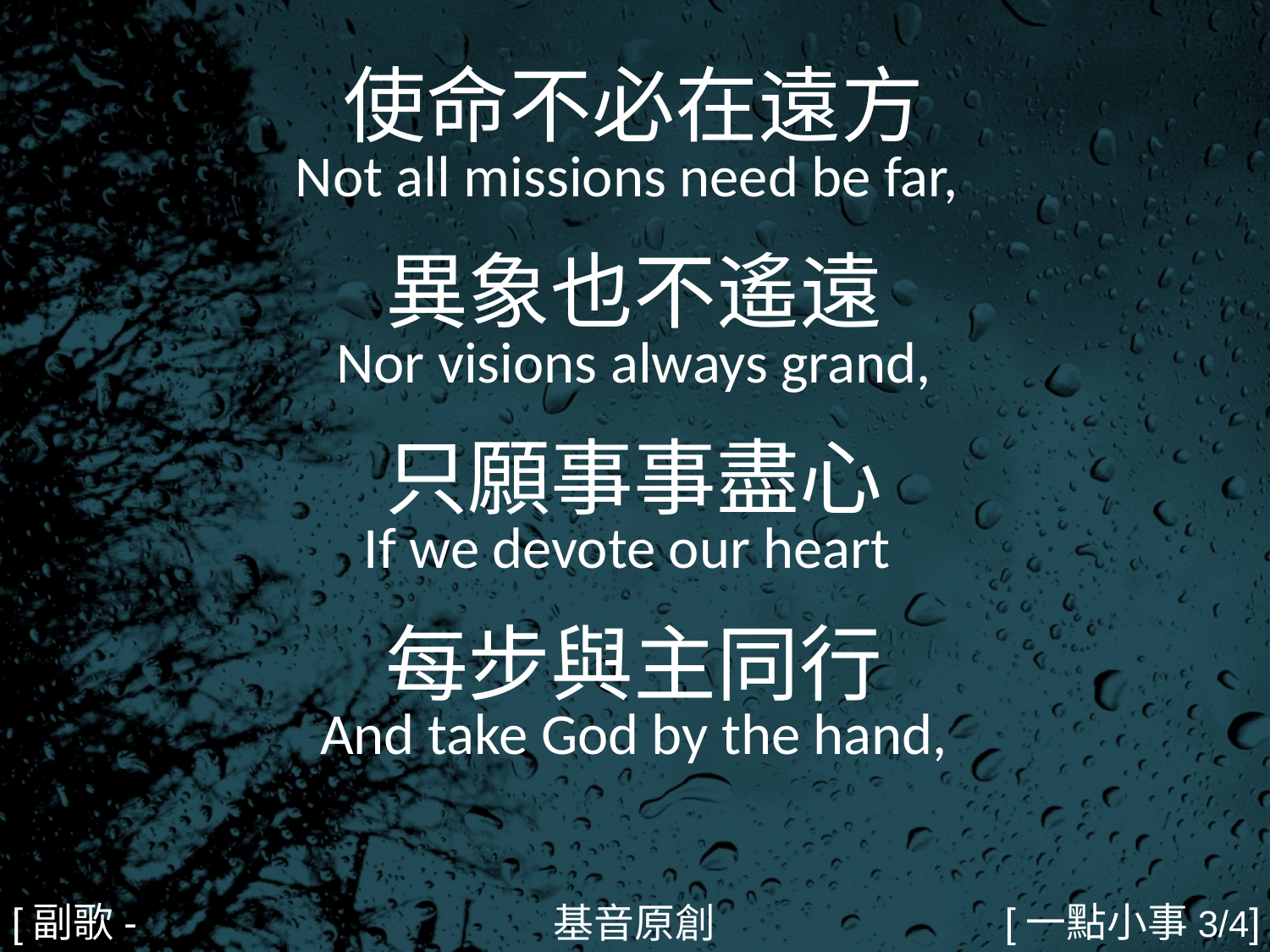

使命不必在遠方
Not all missions need be far,

異象也不遙遠
Nor visions always grand,

只願事事盡心
If we devote our heart

每步與主同行
And take God by the hand,

#

[副歌-1]
[一點小事3/4]
基音原創